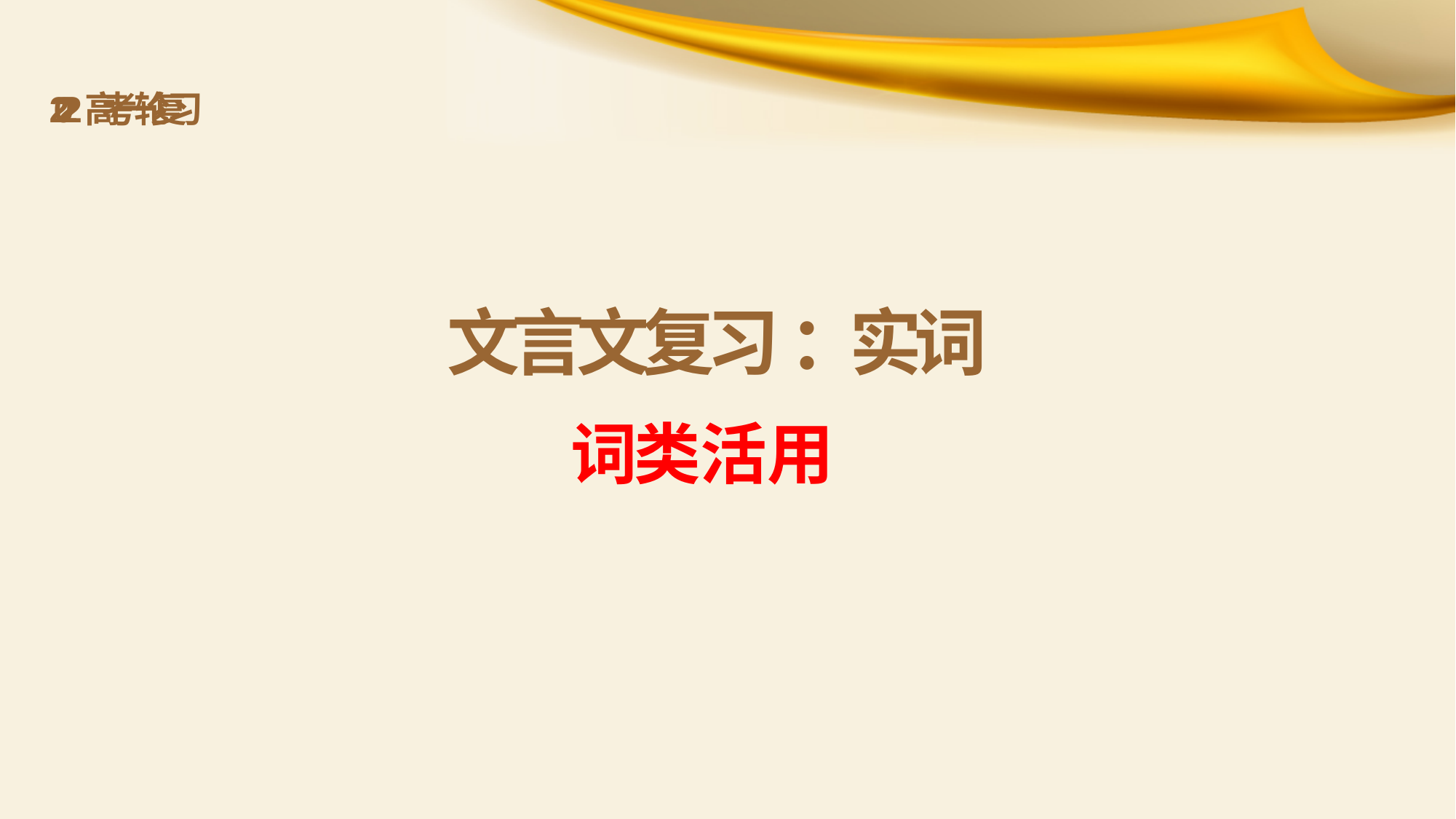

2  0  2  2   高  考  一  轮  复  习
文 言 文 复 习  ：实 词
词   类    活    用